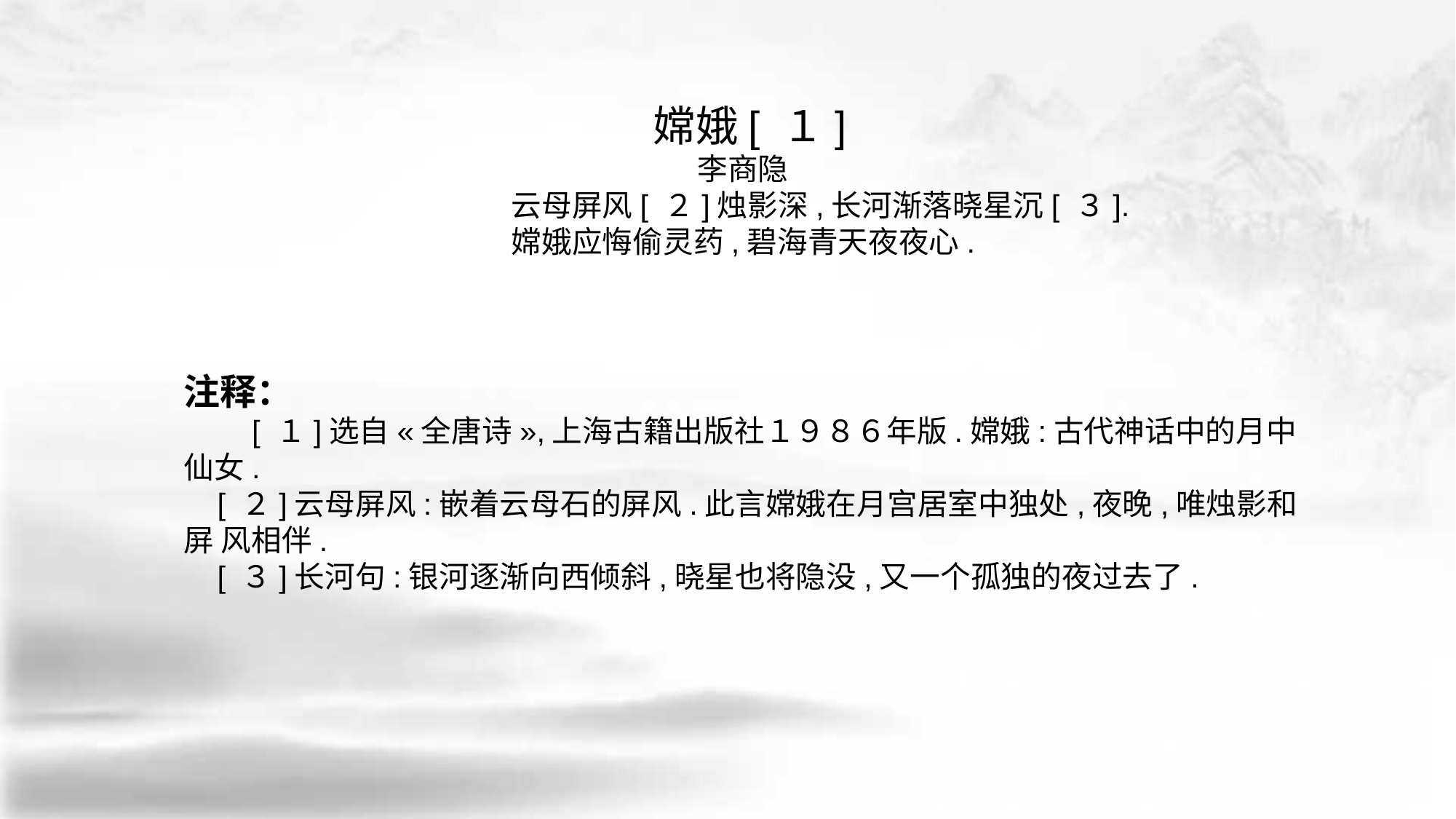

嫦娥[ １]
李商隐
			云母屏风[ ２]烛影深,长河渐落晓星沉[ ３].
			嫦娥应悔偷灵药,碧海青天夜夜心.

注释：
　　[ １]选自«全唐诗»,上海古籍出版社１９８６年版.嫦娥:古代神话中的月中仙女.
    [ ２]云母屏风:嵌着云母石的屏风.此言嫦娥在月宫居室中独处,夜晚,唯烛影和屏 风相伴.
    [ ３]长河句:银河逐渐向西倾斜,晓星也将隐没,又一个孤独的夜过去了.